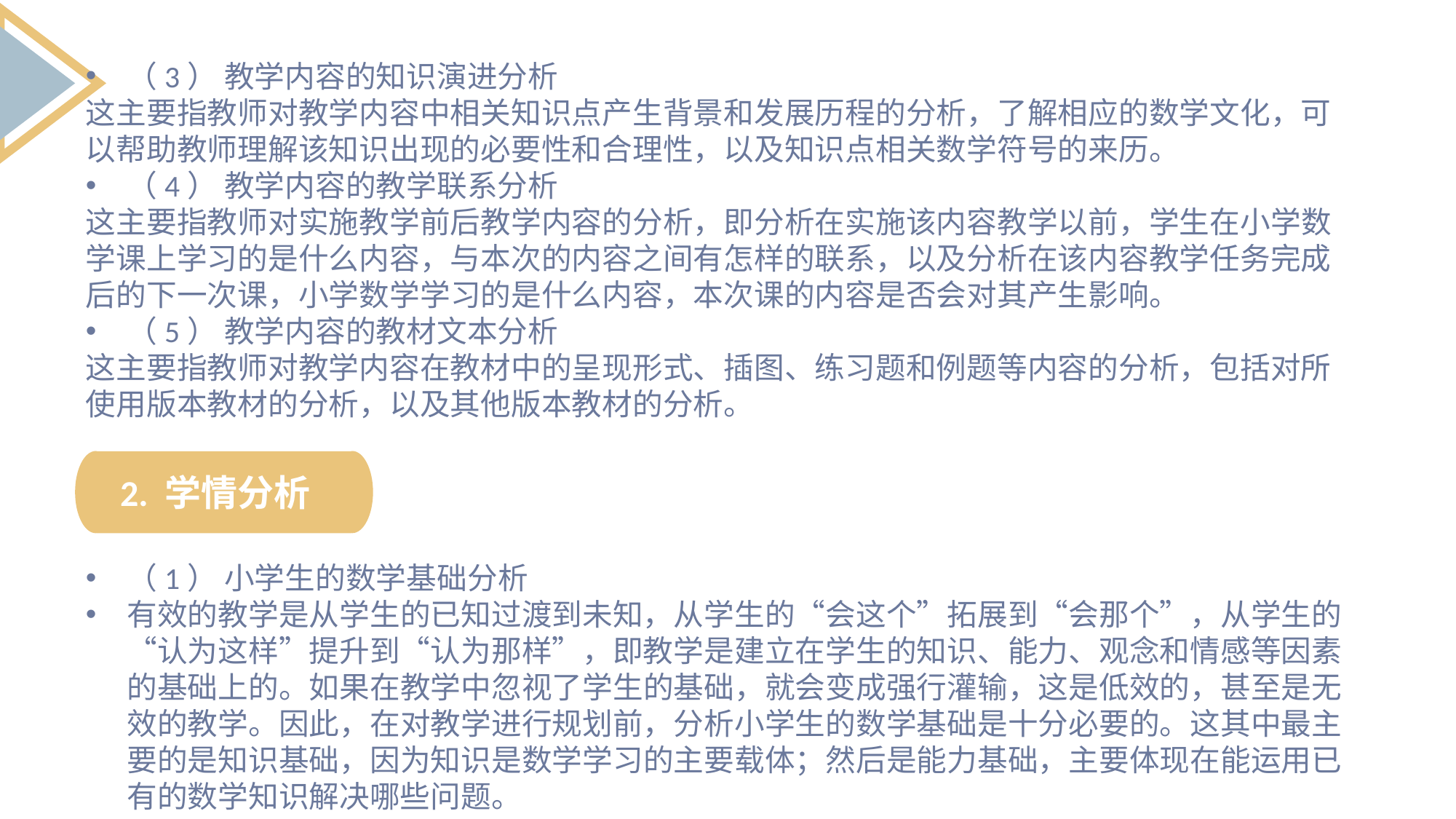

（3） 教学内容的知识演进分析
这主要指教师对教学内容中相关知识点产生背景和发展历程的分析，了解相应的数学文化，可以帮助教师理解该知识出现的必要性和合理性，以及知识点相关数学符号的来历。
（4） 教学内容的教学联系分析
这主要指教师对实施教学前后教学内容的分析，即分析在实施该内容教学以前，学生在小学数学课上学习的是什么内容，与本次的内容之间有怎样的联系，以及分析在该内容教学任务完成后的下一次课，小学数学学习的是什么内容，本次课的内容是否会对其产生影响。
（5） 教学内容的教材文本分析
这主要指教师对教学内容在教材中的呈现形式、插图、练习题和例题等内容的分析，包括对所使用版本教材的分析，以及其他版本教材的分析。

2. 学情分析
（1） 小学生的数学基础分析
有效的教学是从学生的已知过渡到未知，从学生的“会这个”拓展到“会那个”，从学生的“认为这样”提升到“认为那样”，即教学是建立在学生的知识、能力、观念和情感等因素的基础上的。如果在教学中忽视了学生的基础，就会变成强行灌输，这是低效的，甚至是无效的教学。因此，在对教学进行规划前，分析小学生的数学基础是十分必要的。这其中最主要的是知识基础，因为知识是数学学习的主要载体；然后是能力基础，主要体现在能运用已有的数学知识解决哪些问题。